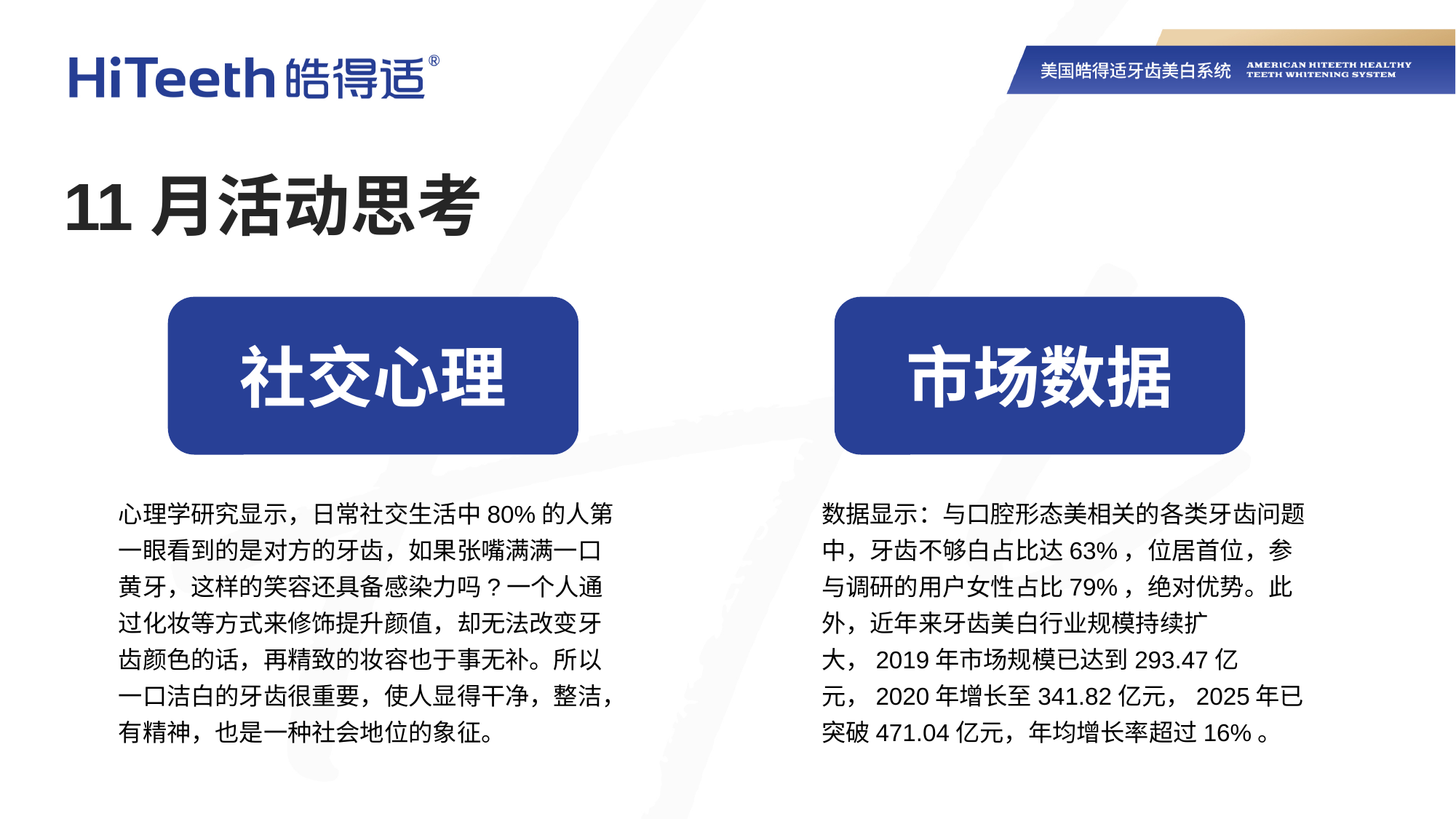

11月活动思考
社交心理
市场数据
数据显示：与口腔形态美相关的各类牙齿问题中，牙齿不够白占比达63%，位居首位，参与调研的用户女性占比79%，绝对优势。此外，近年来牙齿美白行业规模持续扩大，2019年市场规模已达到293.47亿元，2020年增长至341.82亿元，2025年已突破471.04亿元，年均增长率超过16%。
心理学研究显示，日常社交生活中80%的人第一眼看到的是对方的牙齿，如果张嘴满满一口黄牙，这样的笑容还具备感染力吗?一个人通过化妆等方式来修饰提升颜值，却无法改变牙齿颜色的话，再精致的妆容也于事无补。所以一口洁白的牙齿很重要，使人显得干净，整洁，有精神，也是一种社会地位的象征。